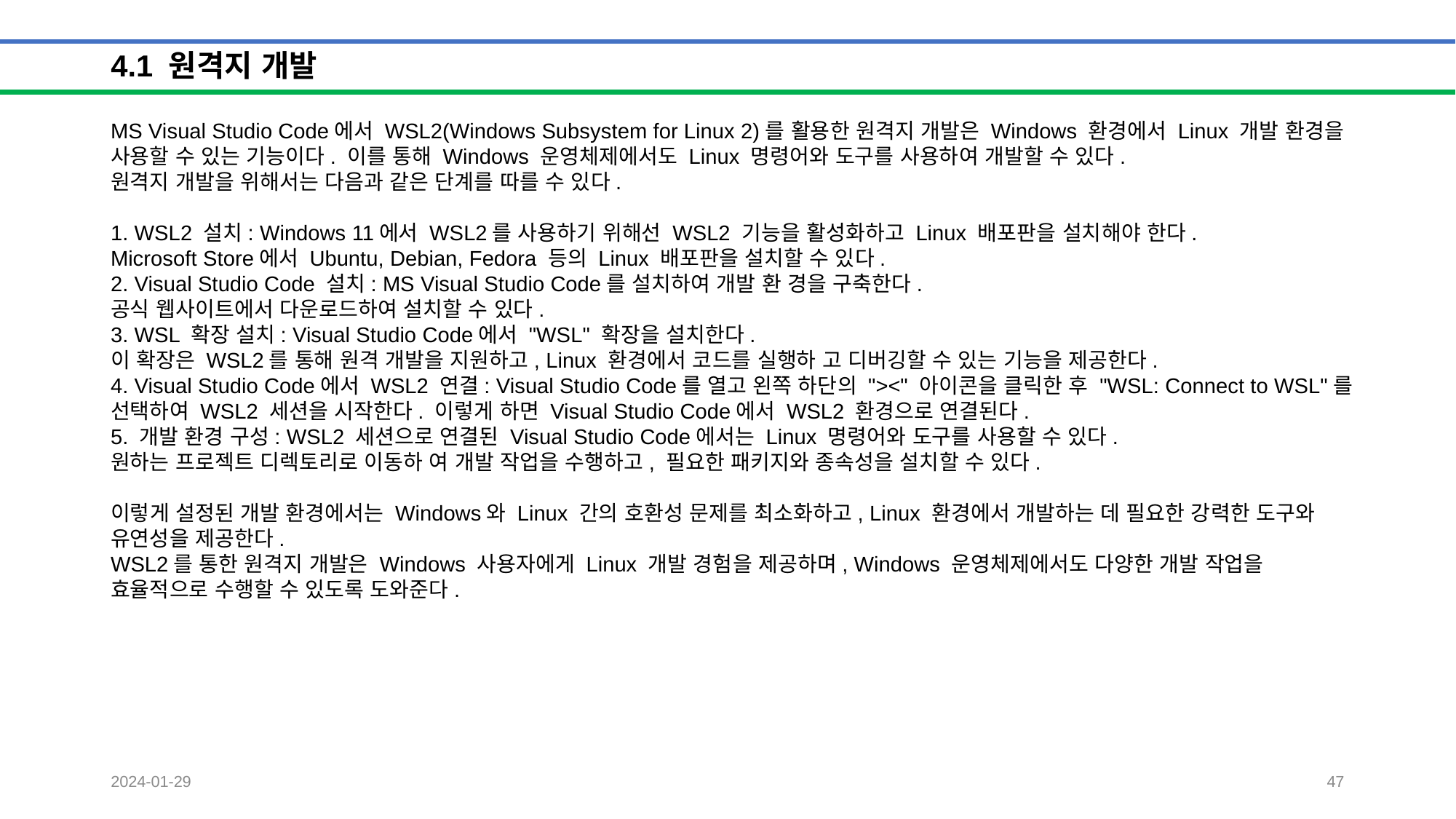

# 4.1 원격지 개발
MS Visual Studio Code에서 WSL2(Windows Subsystem for Linux 2)를 활용한 원격지 개발은 Windows 환경에서 Linux 개발 환경을
사용할 수 있는 기능이다. 이를 통해 Windows 운영체제에서도 Linux 명령어와 도구를 사용하여 개발할 수 있다.
원격지 개발을 위해서는 다음과 같은 단계를 따를 수 있다.

1. WSL2 설치: Windows 11에서 WSL2를 사용하기 위해선 WSL2 기능을 활성화하고 Linux 배포판을 설치해야 한다.
Microsoft Store에서 Ubuntu, Debian, Fedora 등의 Linux 배포판을 설치할 수 있다.
2. Visual Studio Code 설치: MS Visual Studio Code를 설치하여 개발 환 경을 구축한다.
공식 웹사이트에서 다운로드하여 설치할 수 있다.
3. WSL 확장 설치: Visual Studio Code에서 "WSL" 확장을 설치한다.
이 확장은 WSL2를 통해 원격 개발을 지원하고, Linux 환경에서 코드를 실행하 고 디버깅할 수 있는 기능을 제공한다.
4. Visual Studio Code에서 WSL2 연결: Visual Studio Code를 열고 왼쪽 하단의 "><" 아이콘을 클릭한 후 "WSL: Connect to WSL"를
선택하여 WSL2 세션을 시작한다. 이렇게 하면 Visual Studio Code에서 WSL2 환경으로 연결된다.
5. 개발 환경 구성: WSL2 세션으로 연결된 Visual Studio Code에서는 Linux 명령어와 도구를 사용할 수 있다.
원하는 프로젝트 디렉토리로 이동하 여 개발 작업을 수행하고, 필요한 패키지와 종속성을 설치할 수 있다.

이렇게 설정된 개발 환경에서는 Windows와 Linux 간의 호환성 문제를 최소화하고, Linux 환경에서 개발하는 데 필요한 강력한 도구와
유연성을 제공한다.
WSL2를 통한 원격지 개발은 Windows 사용자에게 Linux 개발 경험을 제공하며, Windows 운영체제에서도 다양한 개발 작업을
효율적으로 수행할 수 있도록 도와준다.
2024-01-29
47